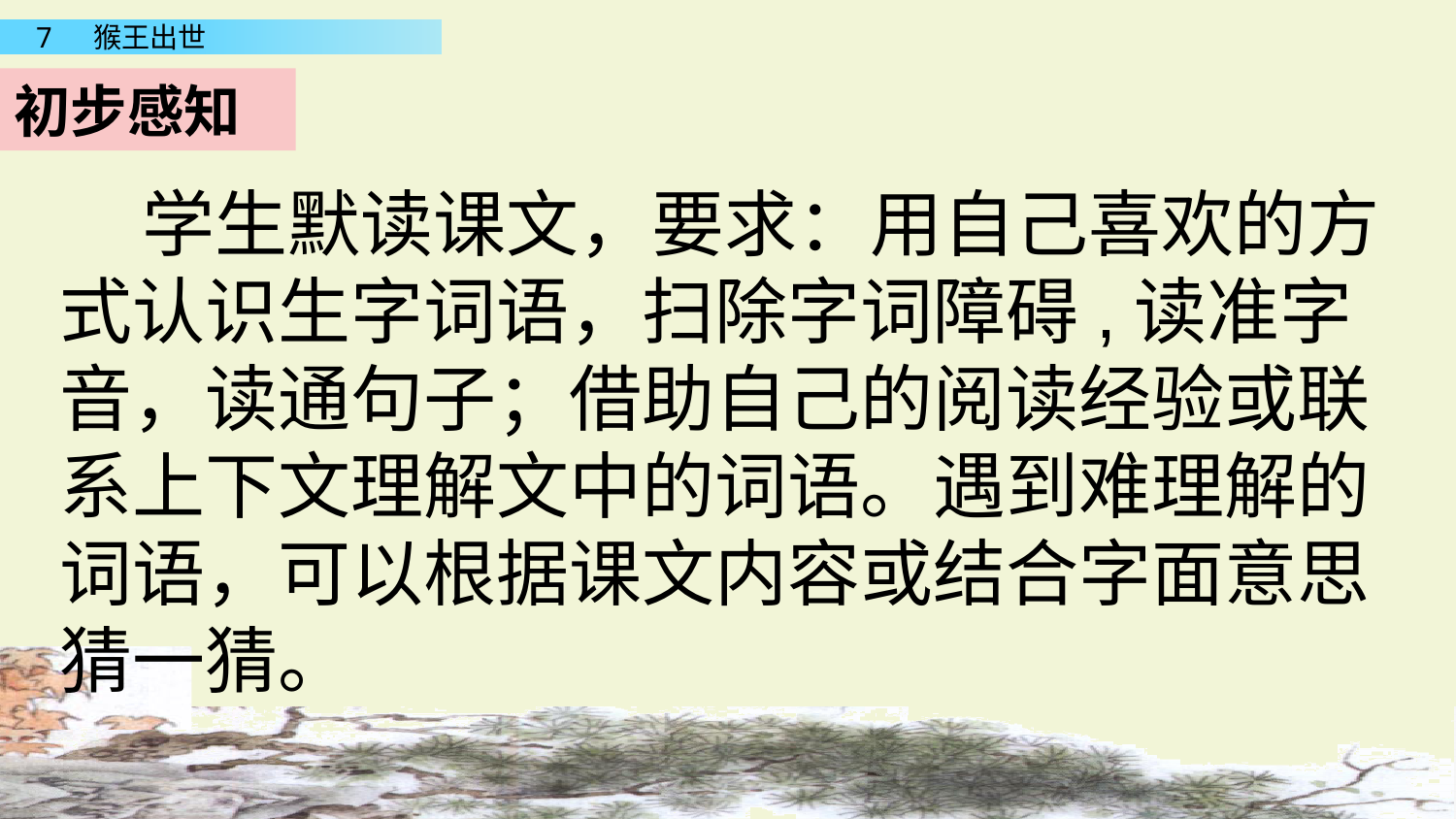

初步感知
    学生默读课文，要求：用自己喜欢的方式认识生字词语，扫除字词障碍,读准字音，读通句子；借助自己的阅读经验或联系上下文理解文中的词语。遇到难理解的词语，可以根据课文内容或结合字面意思猜一猜。